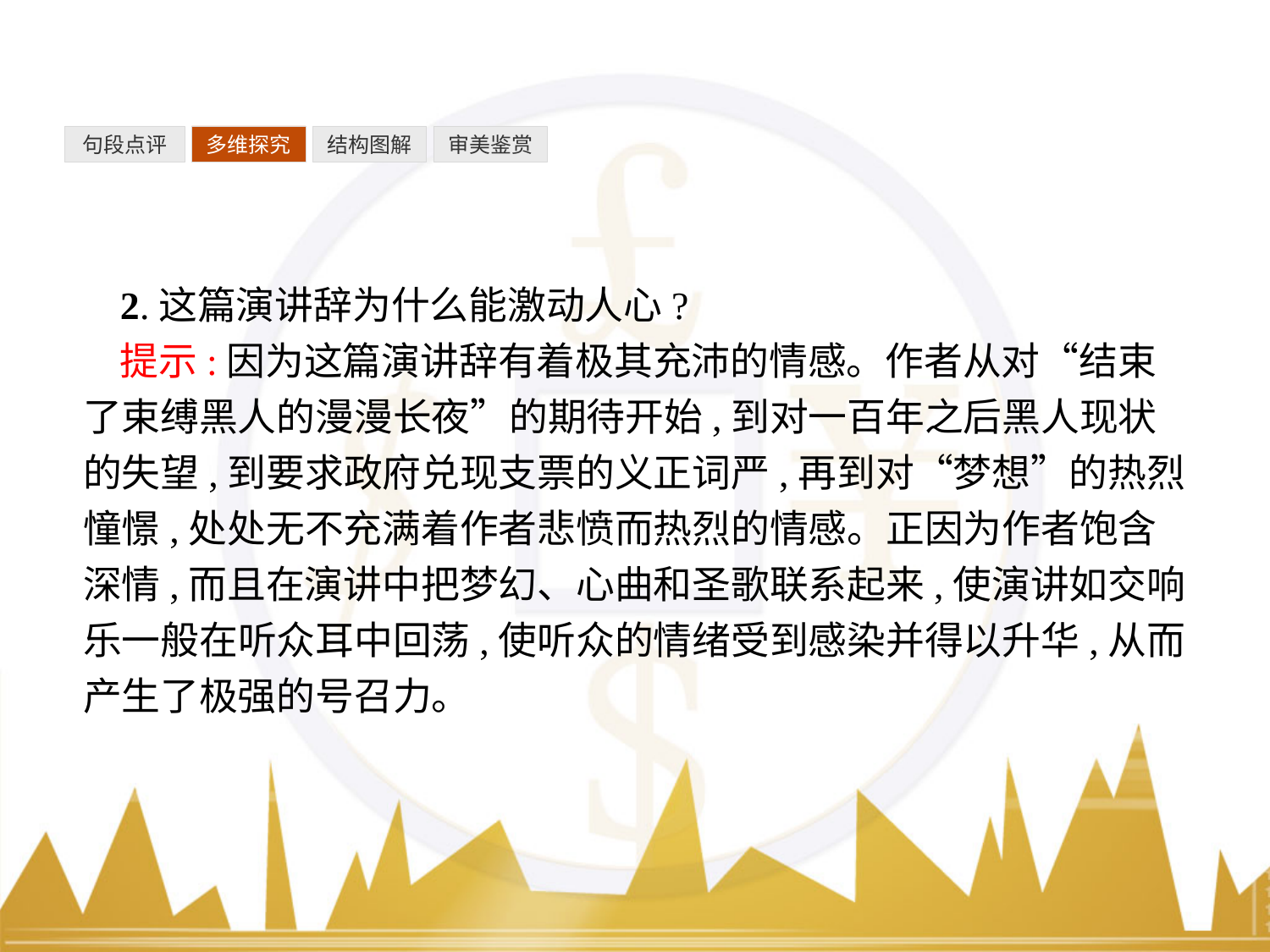

句段点评
多维探究
结构图解
审美鉴赏
2.这篇演讲辞为什么能激动人心?
提示:因为这篇演讲辞有着极其充沛的情感。作者从对“结束了束缚黑人的漫漫长夜”的期待开始,到对一百年之后黑人现状的失望,到要求政府兑现支票的义正词严,再到对“梦想”的热烈憧憬,处处无不充满着作者悲愤而热烈的情感。正因为作者饱含深情,而且在演讲中把梦幻、心曲和圣歌联系起来,使演讲如交响乐一般在听众耳中回荡,使听众的情绪受到感染并得以升华,从而产生了极强的号召力。